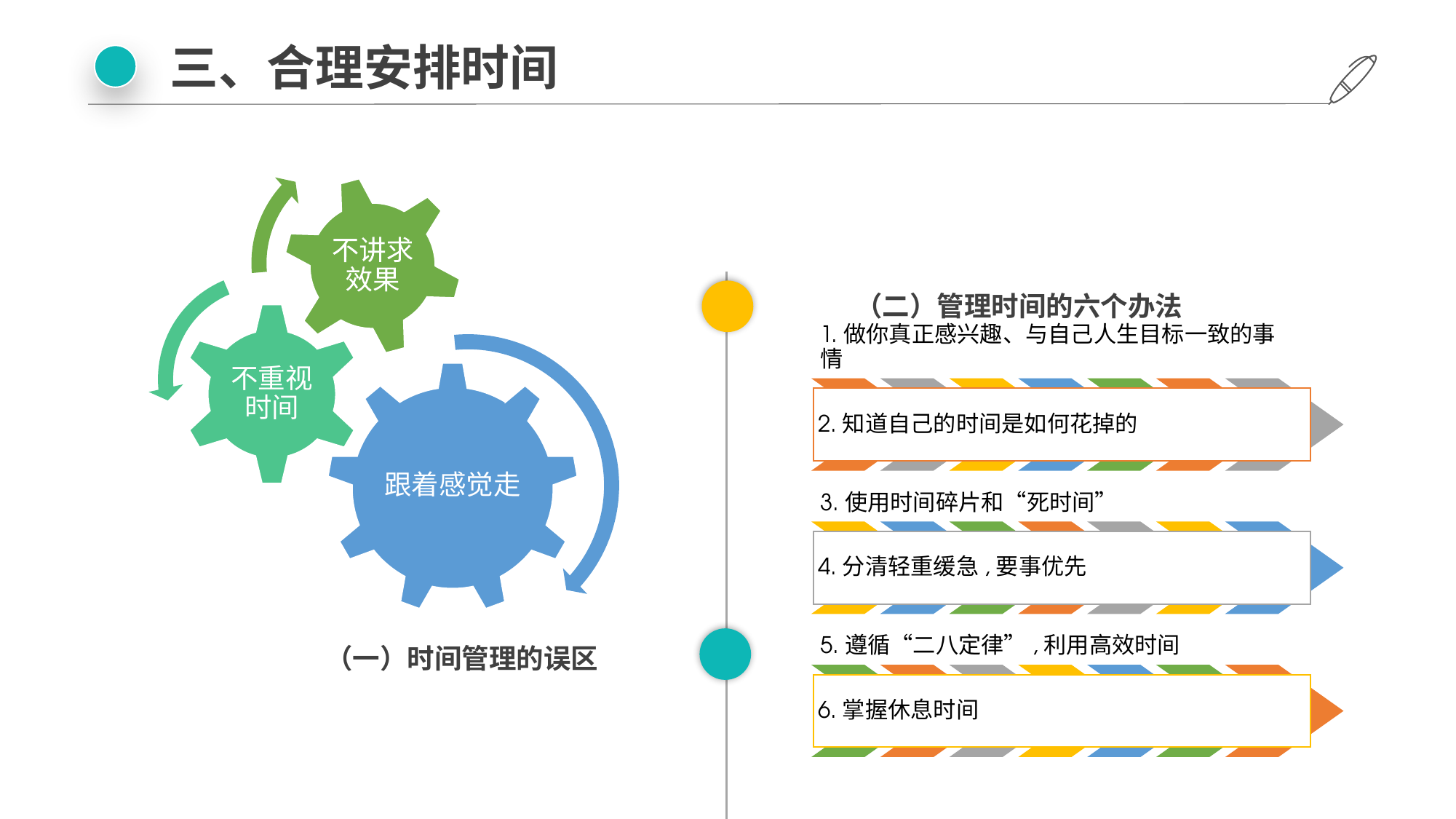

三、合理安排时间

跟着感觉走
不重视时间
不讲求效果

（二）管理时间的六个办法
1.做你真正感兴趣、与自己人生目标一致的事情
2.知道自己的时间是如何花掉的
3.使用时间碎片和“死时间”
4.分清轻重缓急,要事优先
5.遵循“二八定律”,利用高效时间
6.掌握休息时间

（一）时间管理的误区